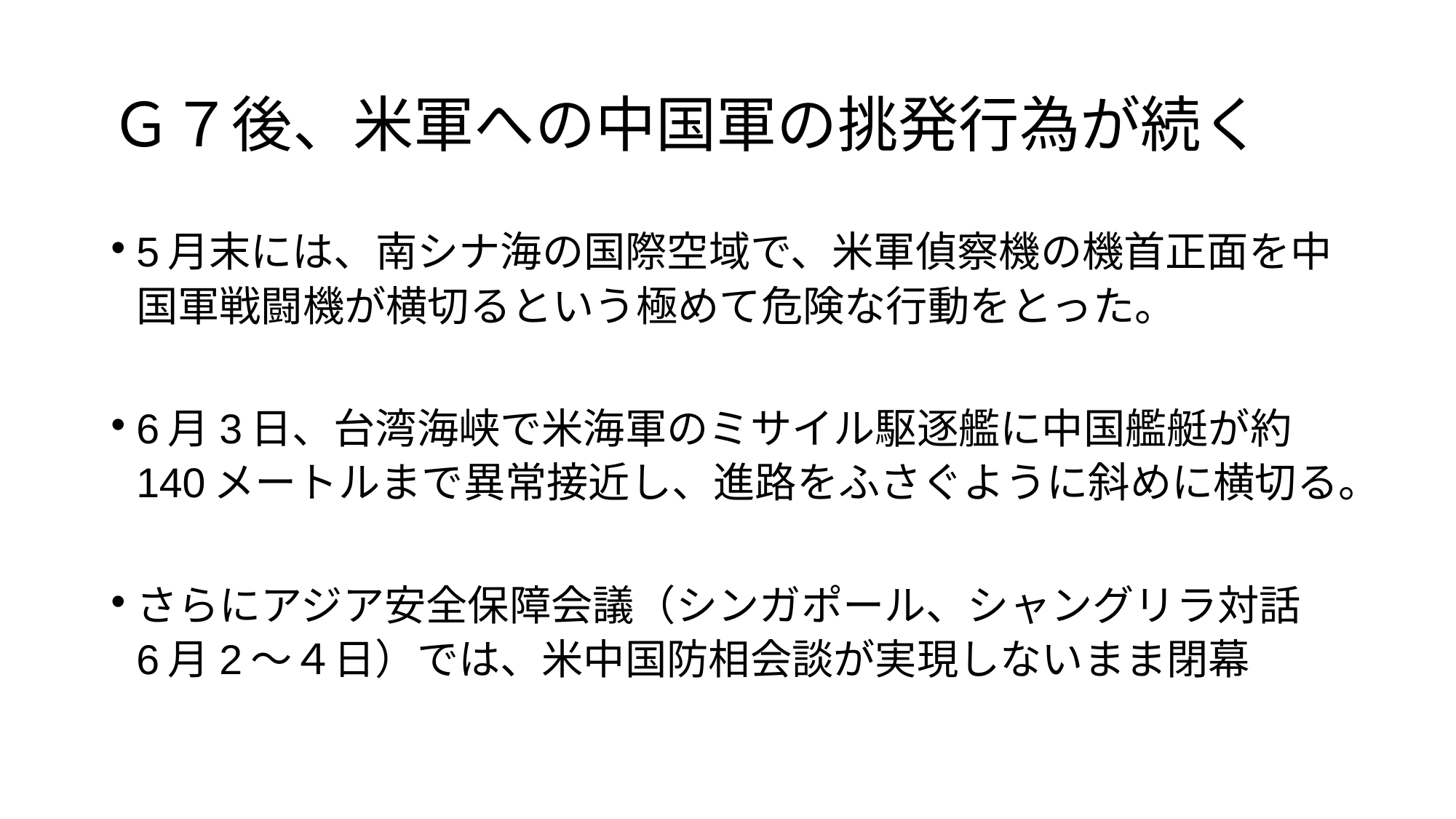

# Ｇ７後、米軍への中国軍の挑発行為が続く
5月末には、南シナ海の国際空域で、米軍偵察機の機首正面を中国軍戦闘機が横切るという極めて危険な行動をとった。

6月3日、台湾海峡で米海軍のミサイル駆逐艦に中国艦艇が約140メートルまで異常接近し、進路をふさぐように斜めに横切る。

さらにアジア安全保障会議（シンガポール、シャングリラ対話　6月2～４日）では、米中国防相会談が実現しないまま閉幕